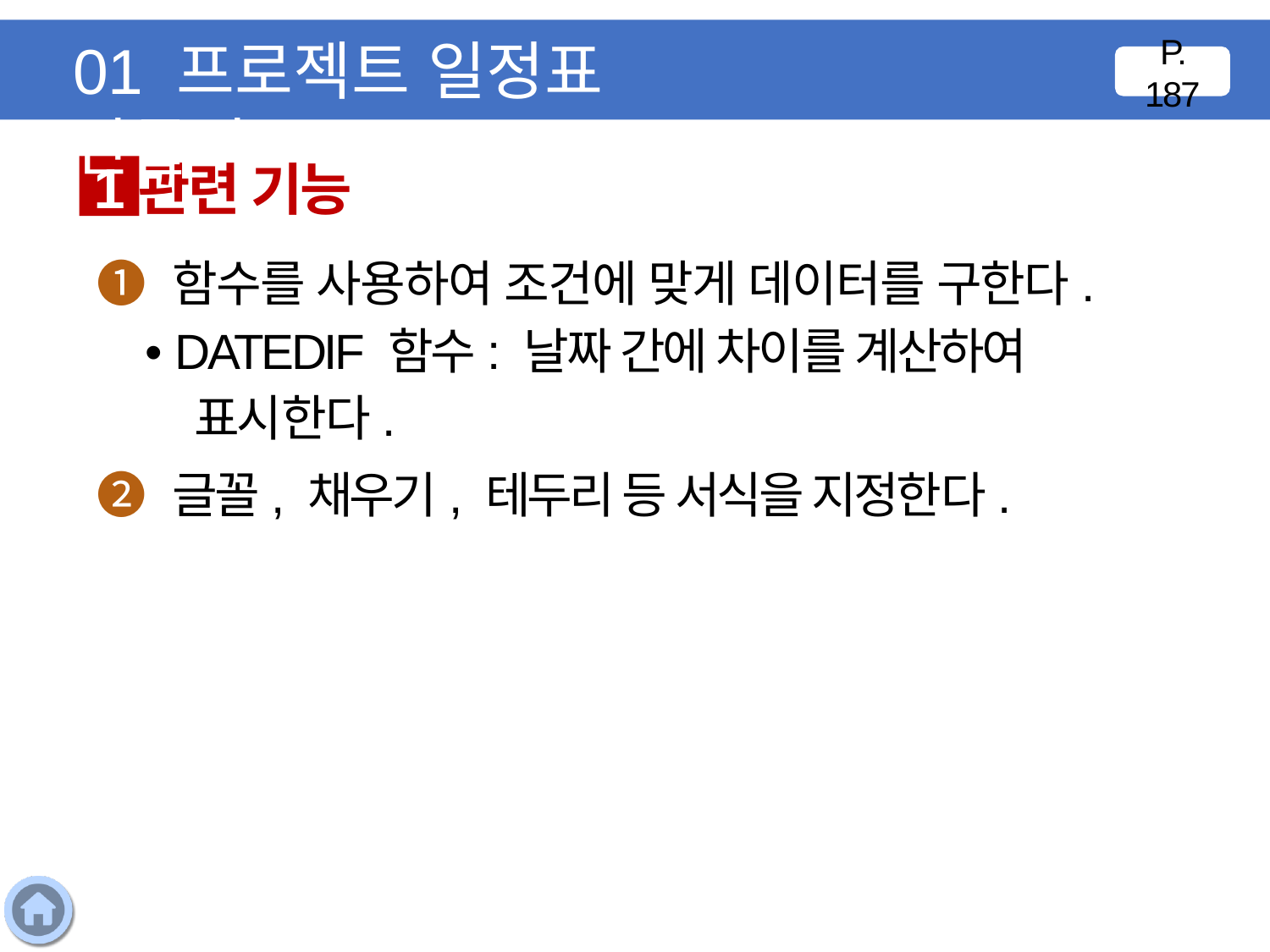

01 프로젝트 일정표 만들기
P. 187
관련 기능
1
❶ 함수를 사용하여 조건에 맞게 데이터를 구한다.
    • DATEDIF 함수: 날짜 간에 차이를 계산하여 표시한다.
❷ 글꼴, 채우기, 테두리 등 서식을 지정한다.